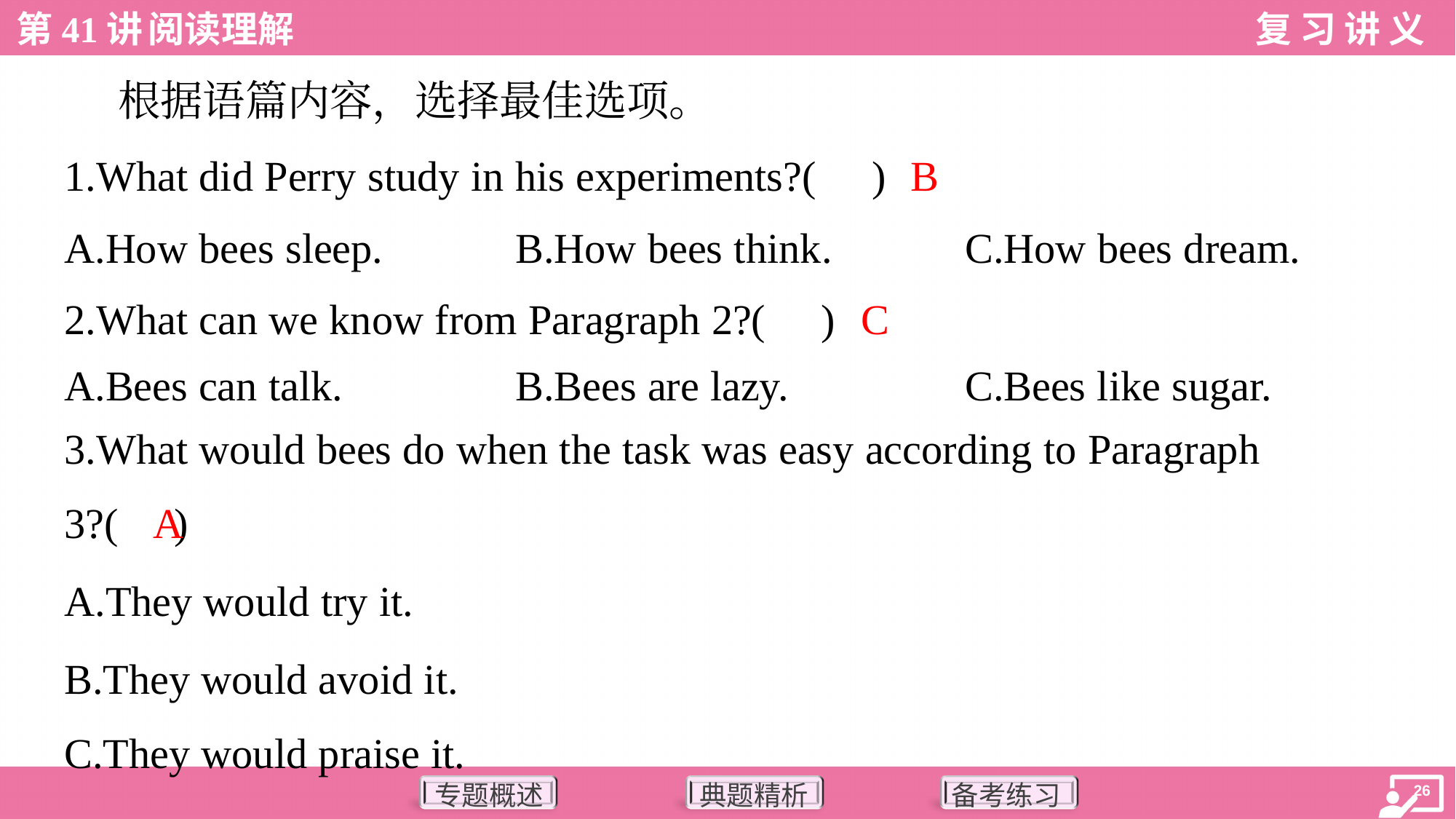

根据语篇内容，选择最佳选项。
B
1.What did Perry study in his experiments?(     )
A.How bees sleep.	B.How bees think.	C.How bees dream.
C
2.What can we know from Paragraph 2?(     )
A.Bees can talk.	B.Bees are lazy.	C.Bees like sugar.
3.What would bees do when the task was easy according to Paragraph
3?(     )
A
A.They would try it.
B.They would avoid it.
C.They would praise it.